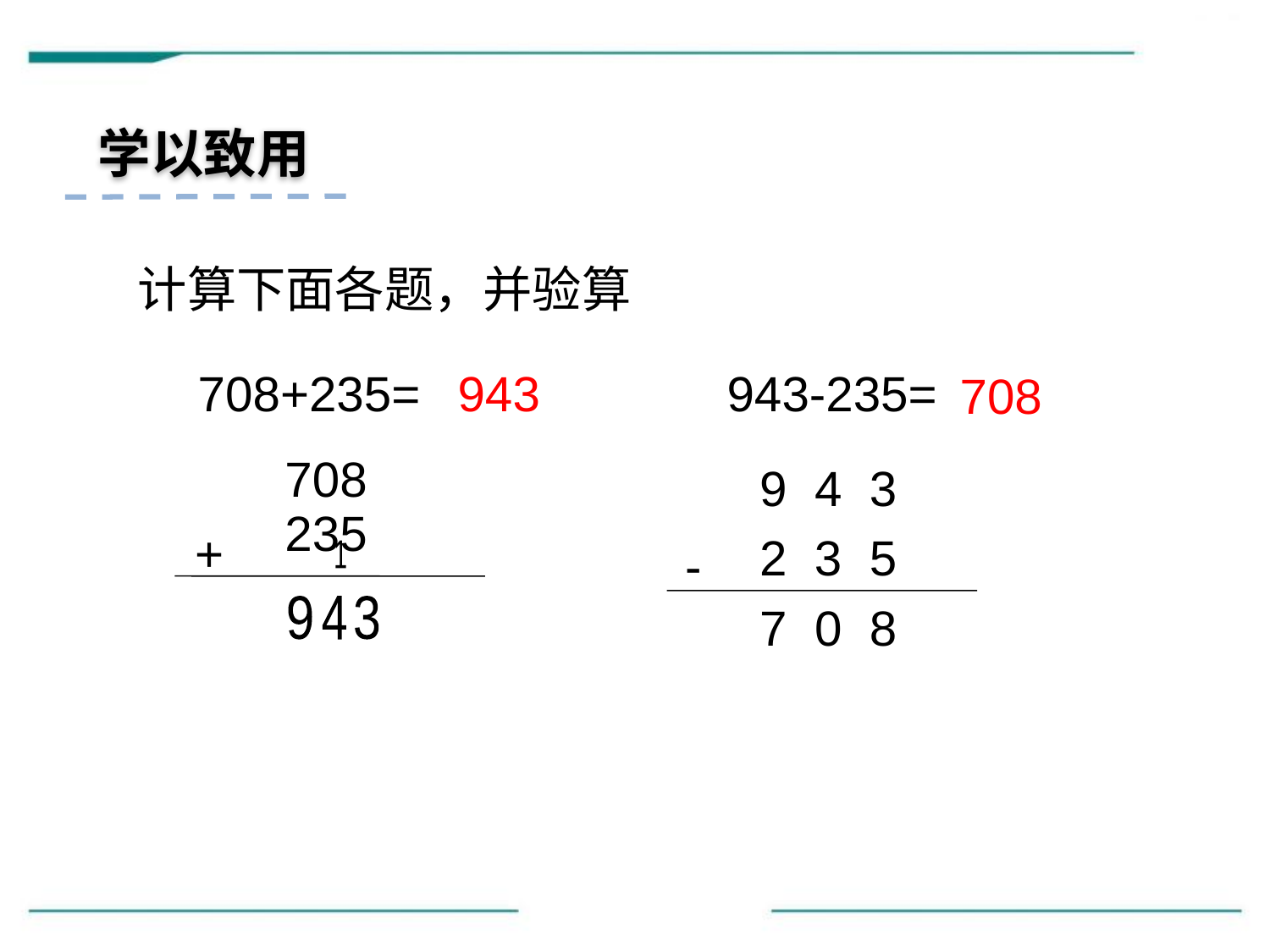

学以致用
计算下面各题，并验算
708+235=
943
943-235=
708
708
9  4  3
235
+
2  3  5
-
1

7  0  8
9
4
3